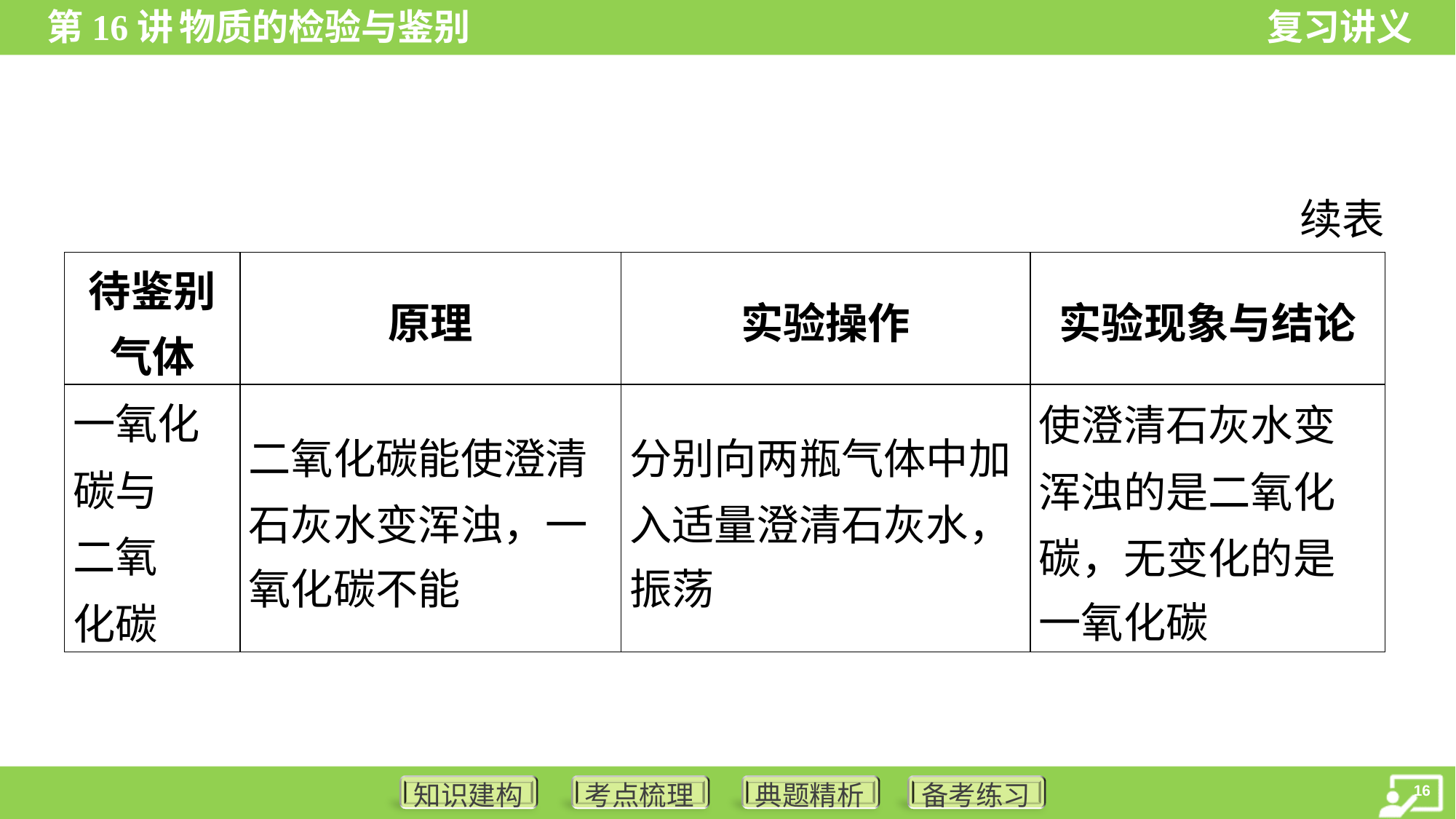

续表
| 待鉴别 气体 | 原理 | 实验操作 | 实验现象与结论 |
| --- | --- | --- | --- |
| 一氧化 碳与 二氧 化碳 | 二氧化碳能使澄清 石灰水变浑浊，一 氧化碳不能 | 分别向两瓶气体中加 入适量澄清石灰水， 振荡 | 使澄清石灰水变 浑浊的是二氧化 碳，无变化的是 一氧化碳 |